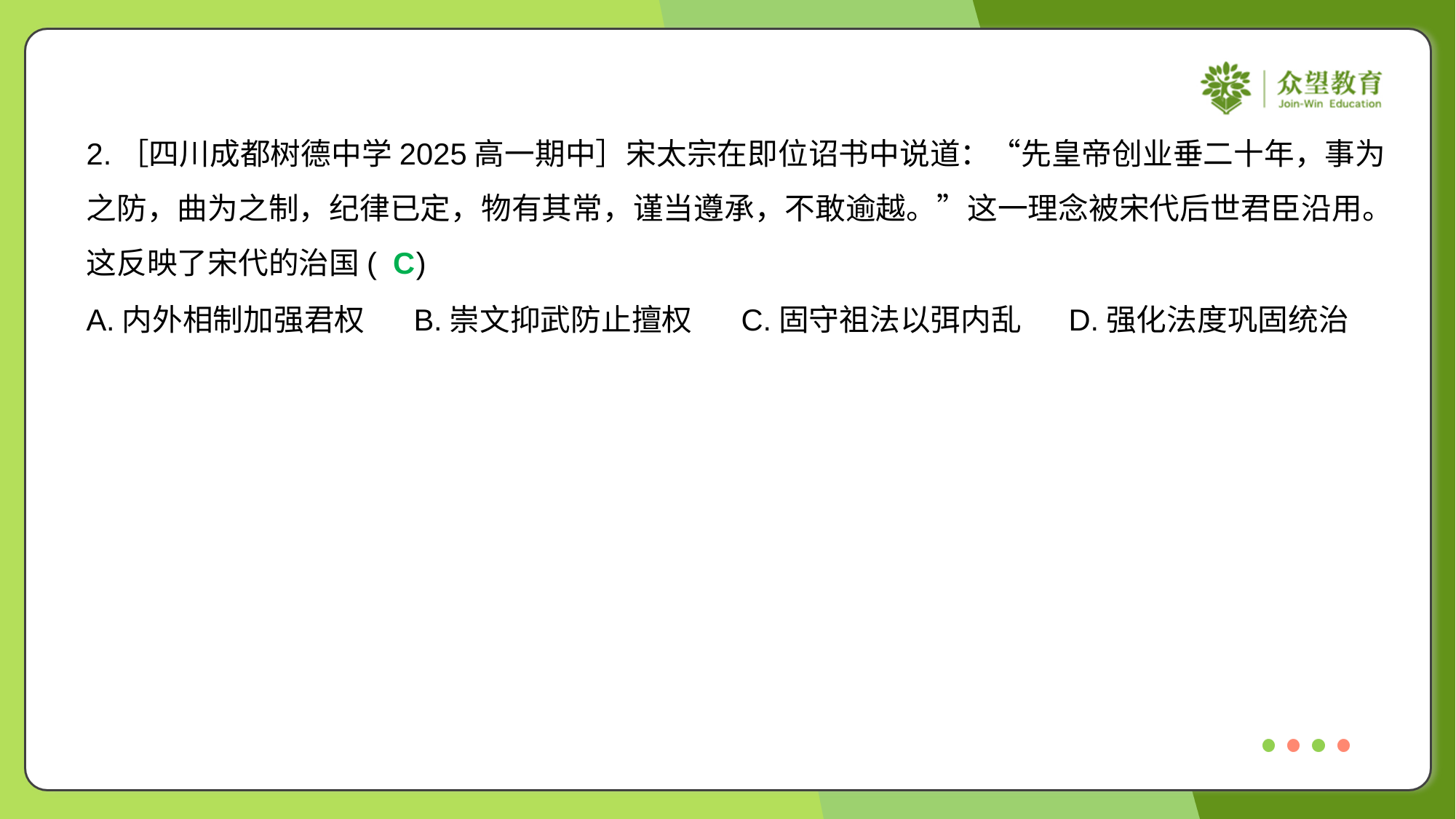

2.［四川成都树德中学2025高一期中］宋太宗在即位诏书中说道：“先皇帝创业垂二十年，事为
之防，曲为之制，纪律已定，物有其常，谨当遵承，不敢逾越。”这一理念被宋代后世君臣沿用。
这反映了宋代的治国(     )
C
A.内外相制加强君权	B.崇文抑武防止擅权	C.固守祖法以弭内乱	D.强化法度巩固统治